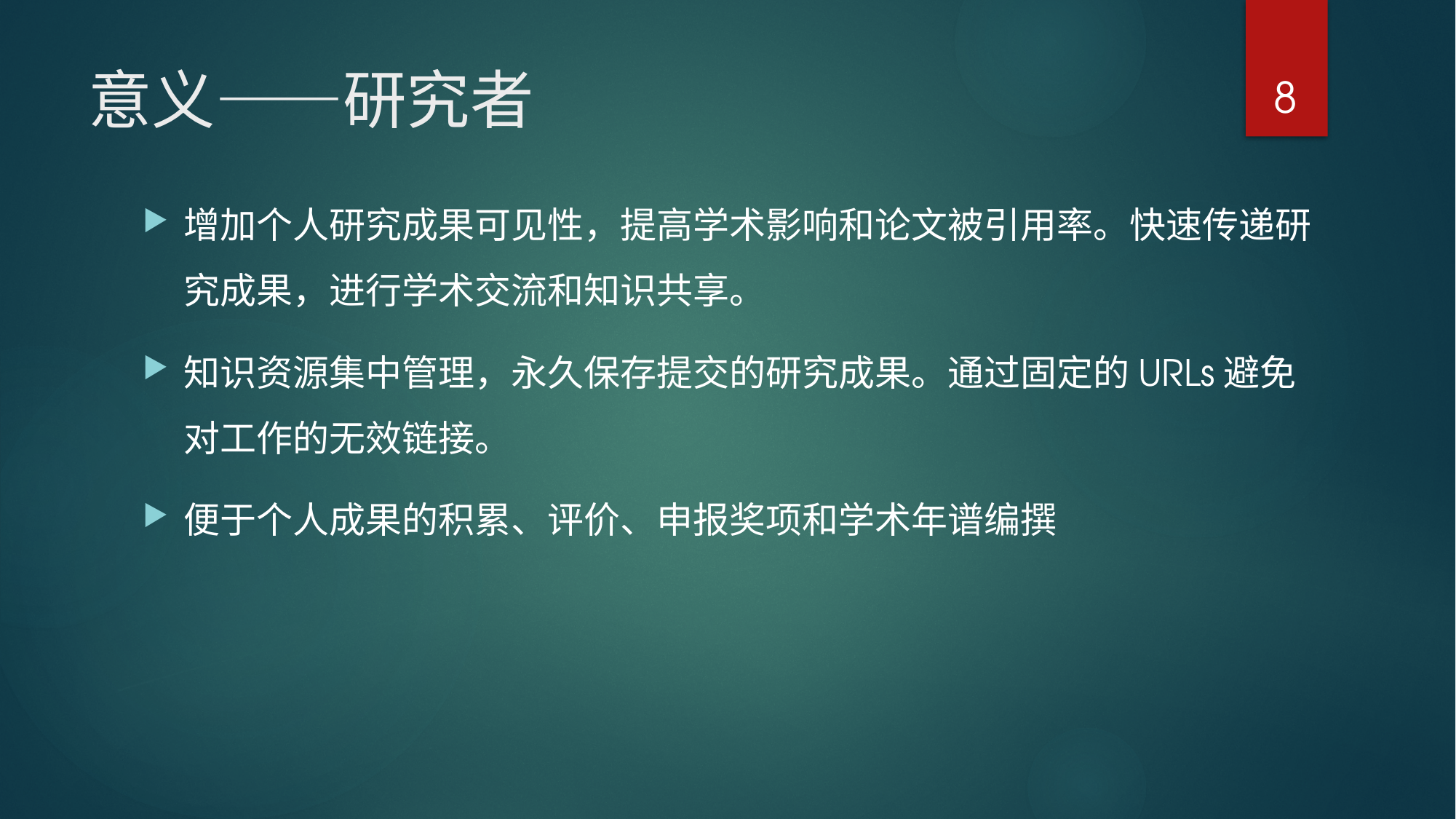

8
# 意义——研究者
增加个人研究成果可见性，提高学术影响和论文被引用率。快速传递研究成果，进行学术交流和知识共享。
知识资源集中管理，永久保存提交的研究成果。通过固定的URLs避免对工作的无效链接。
便于个人成果的积累、评价、申报奖项和学术年谱编撰